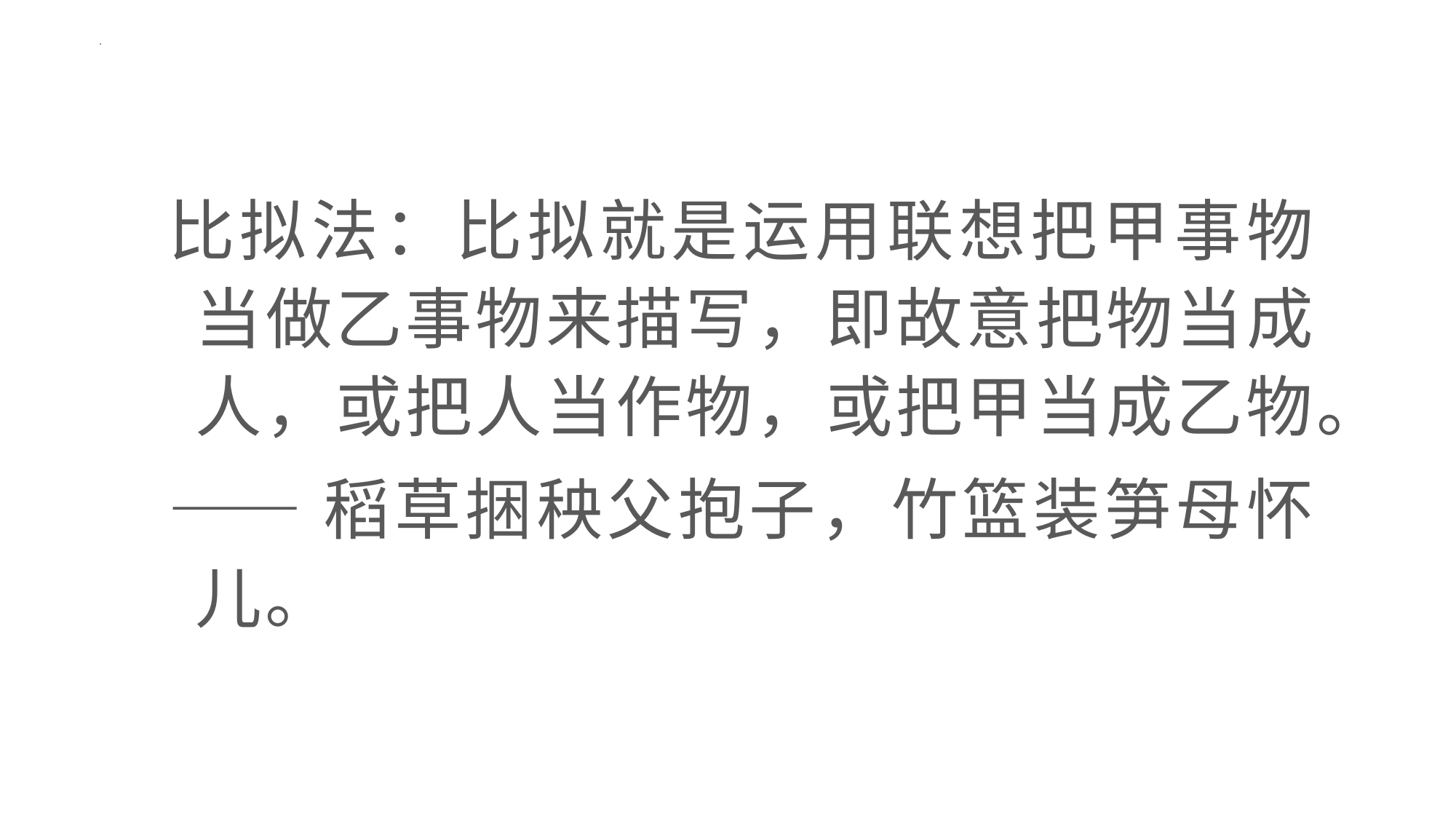

比拟法：比拟就是运用联想把甲事物当做乙事物来描写，即故意把物当成人，或把人当作物，或把甲当成乙物。
——稻草捆秧父抱子，竹篮装笋母怀儿。